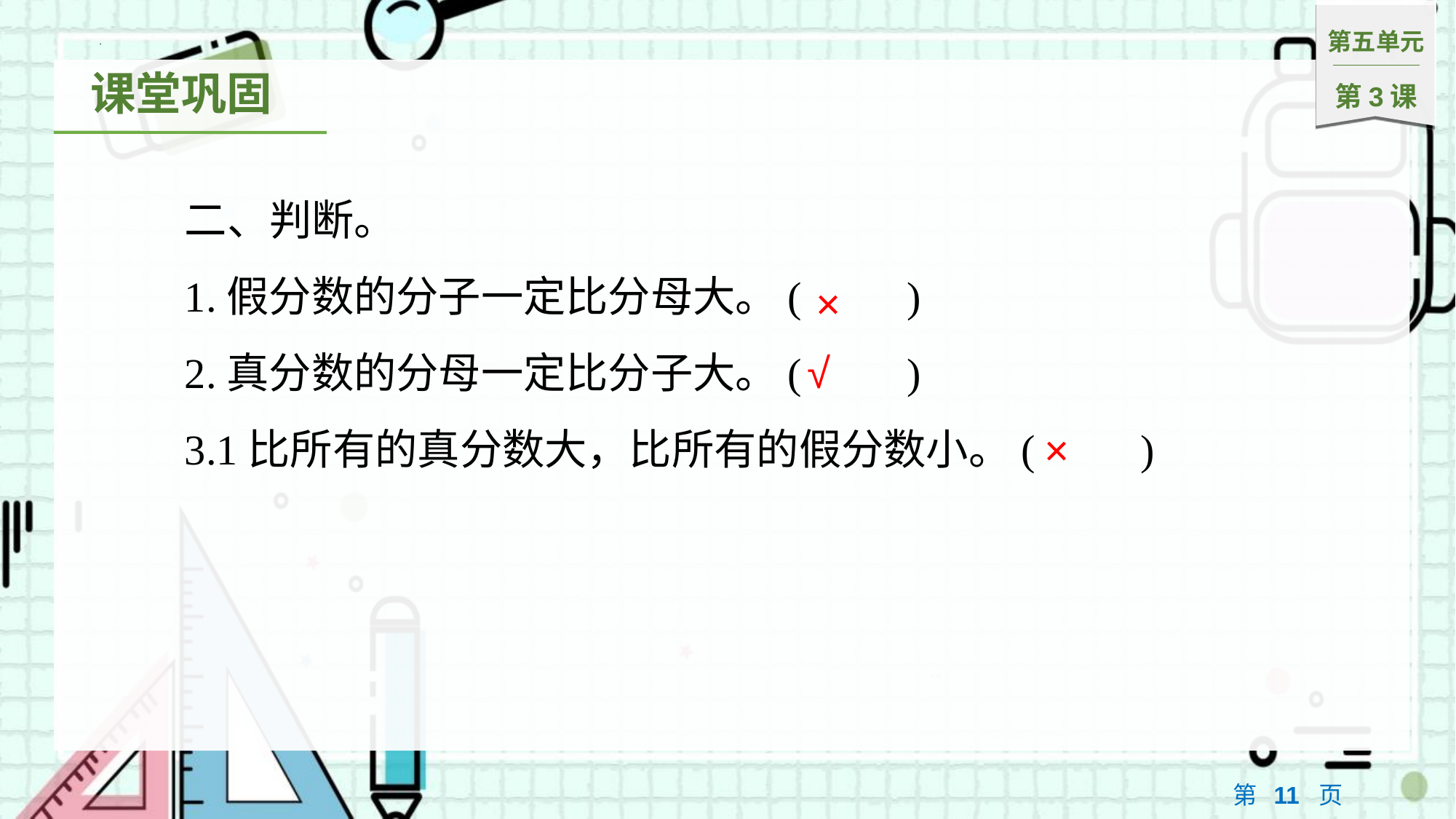

二、判断。
1.假分数的分子一定比分母大。(　　)
2.真分数的分母一定比分子大。(　　)
3.1比所有的真分数大，比所有的假分数小。(　　)

×
√
×